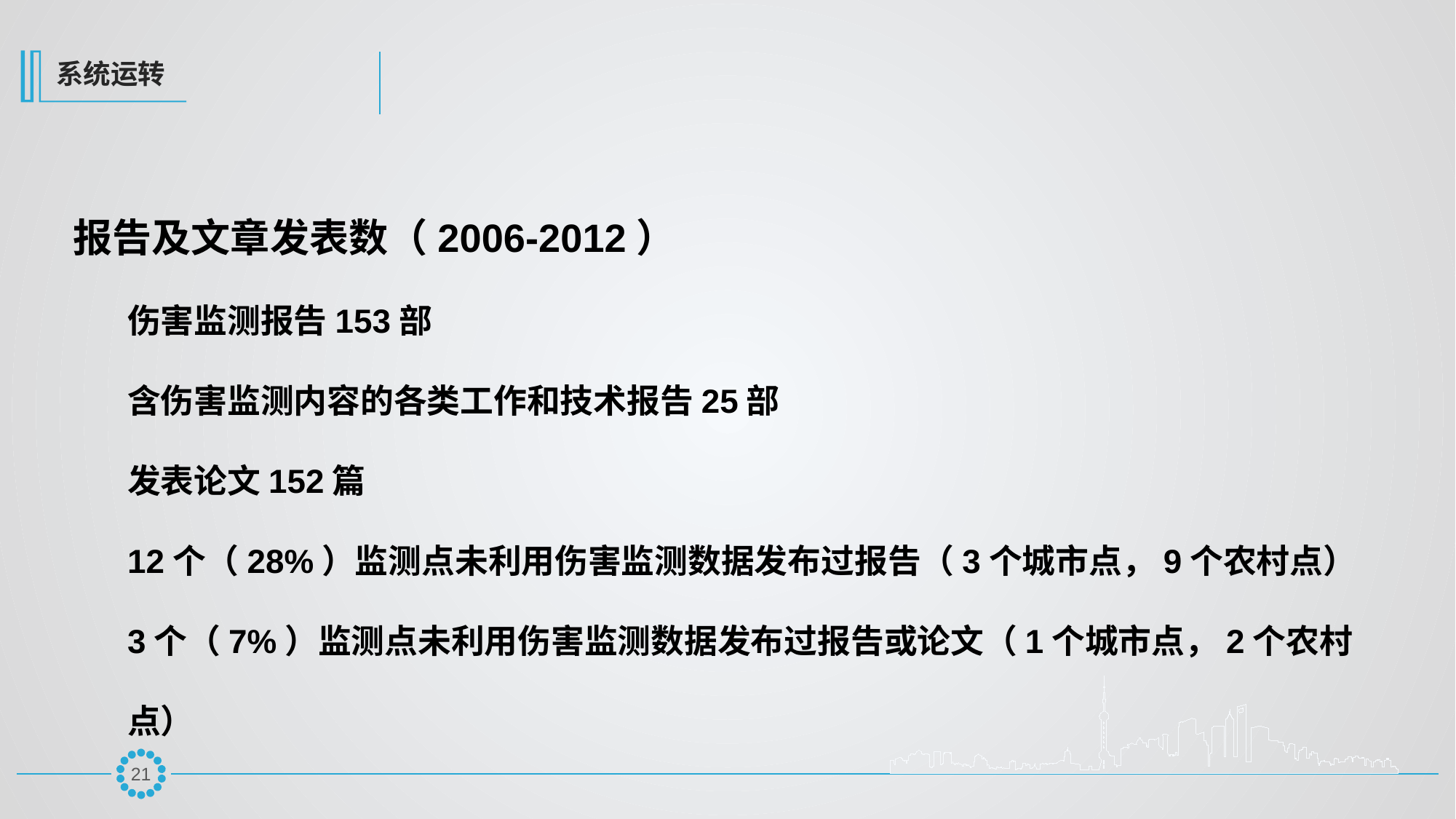

系统运转
报告及文章发表数（2006-2012）
伤害监测报告153部
含伤害监测内容的各类工作和技术报告25部
发表论文152篇
12个（28%）监测点未利用伤害监测数据发布过报告（3个城市点，9个农村点）
3个（7%）监测点未利用伤害监测数据发布过报告或论文（1个城市点，2个农村点）
21